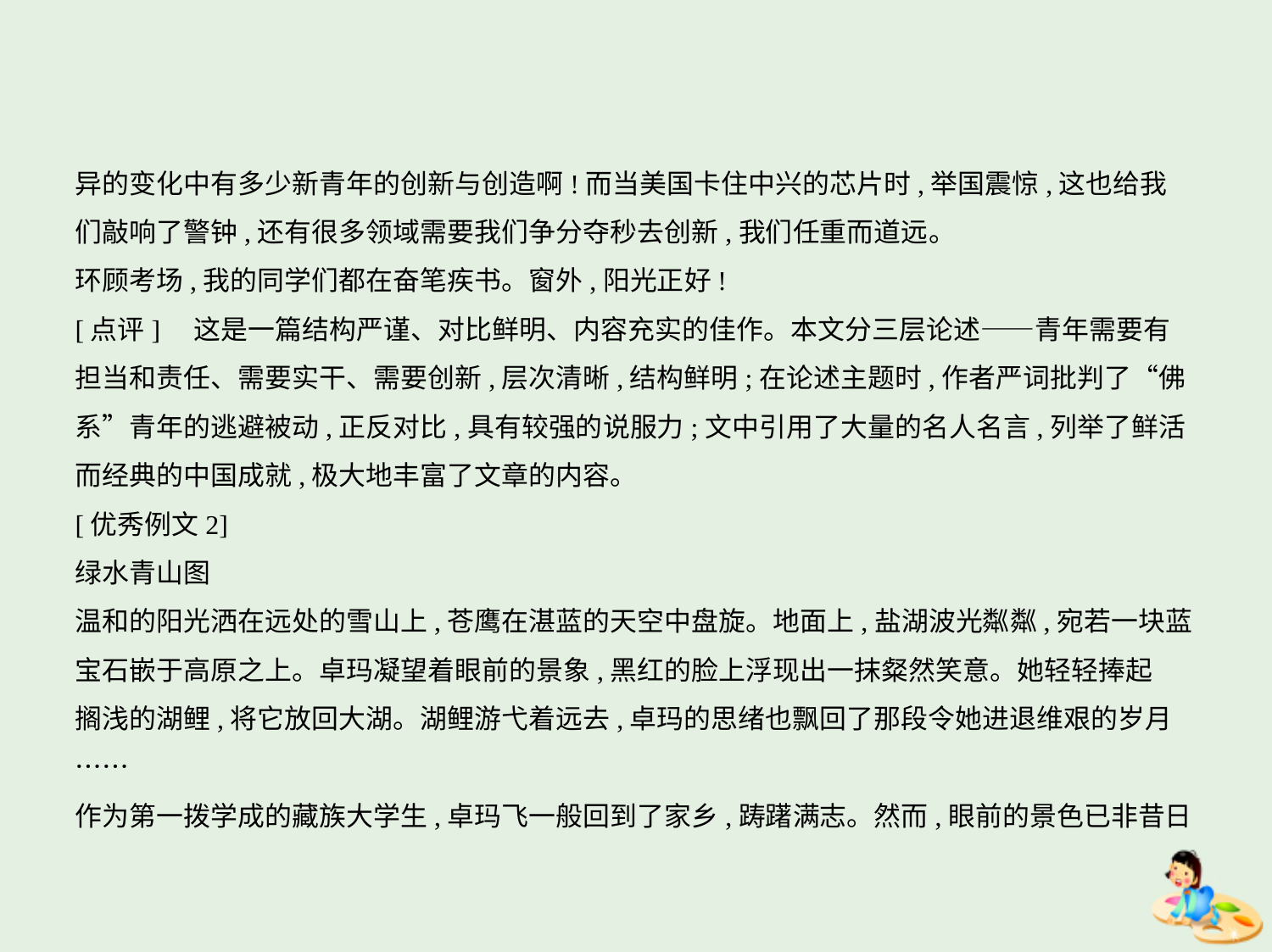

异的变化中有多少新青年的创新与创造啊!而当美国卡住中兴的芯片时,举国震惊,这也给我
们敲响了警钟,还有很多领域需要我们争分夺秒去创新,我们任重而道远。
环顾考场,我的同学们都在奋笔疾书。窗外,阳光正好!
[点评]　这是一篇结构严谨、对比鲜明、内容充实的佳作。本文分三层论述——青年需要有
担当和责任、需要实干、需要创新,层次清晰,结构鲜明;在论述主题时,作者严词批判了“佛
系”青年的逃避被动,正反对比,具有较强的说服力;文中引用了大量的名人名言,列举了鲜活
而经典的中国成就,极大地丰富了文章的内容。
[优秀例文2]
绿水青山图
温和的阳光洒在远处的雪山上,苍鹰在湛蓝的天空中盘旋。地面上,盐湖波光粼粼,宛若一块蓝
宝石嵌于高原之上。卓玛凝望着眼前的景象,黑红的脸上浮现出一抹粲然笑意。她轻轻捧起
搁浅的湖鲤,将它放回大湖。湖鲤游弋着远去,卓玛的思绪也飘回了那段令她进退维艰的岁月
……
作为第一拨学成的藏族大学生,卓玛飞一般回到了家乡,踌躇满志。然而,眼前的景色已非昔日